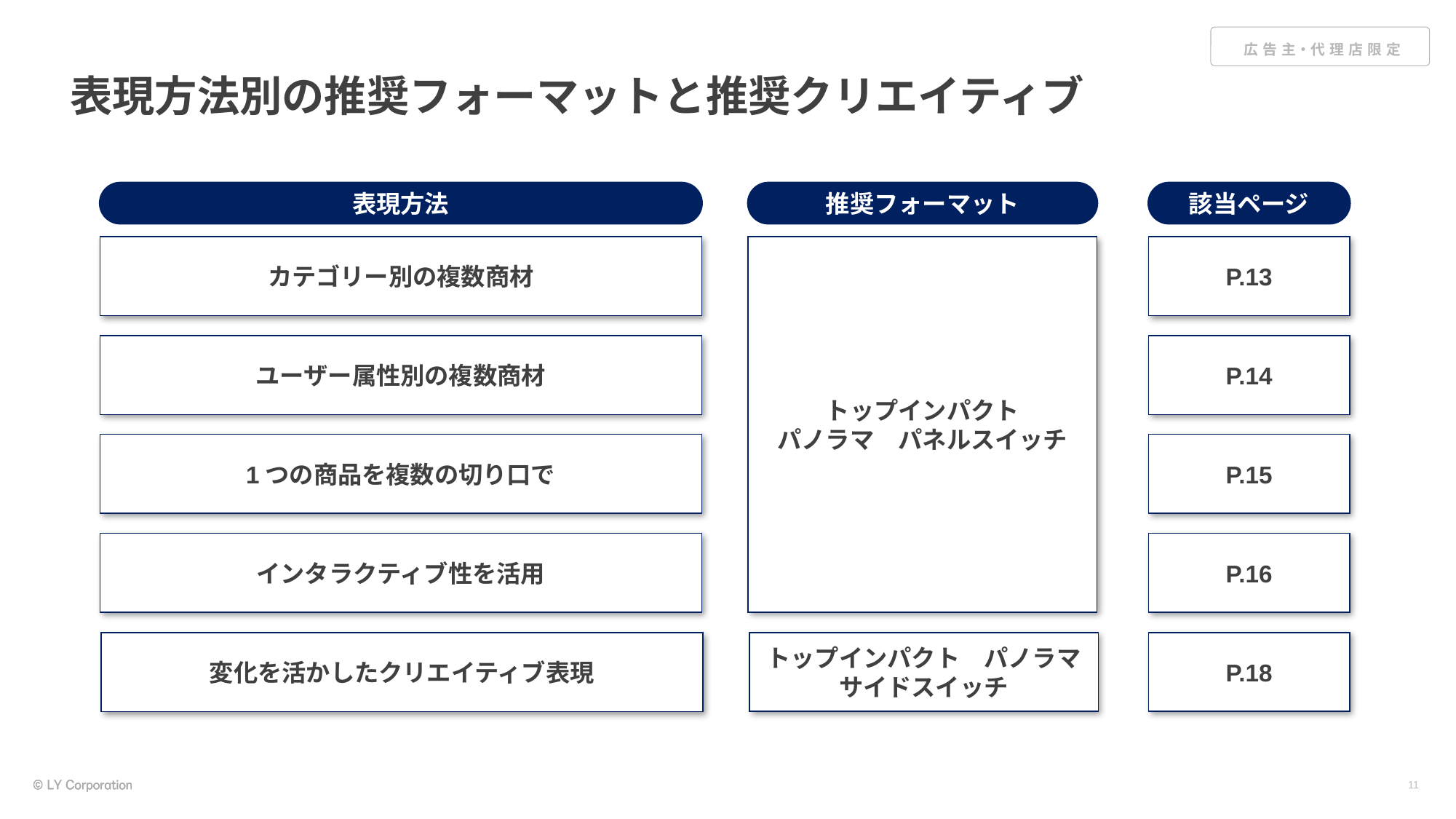

# 表現方法別の推奨フォーマットと推奨クリエイティブ
表現方法
推奨フォーマット
該当ページ
カテゴリー別の複数商材
トップインパクト
パノラマ　パネルスイッチ
P.13
ユーザー属性別の複数商材
P.14
1つの商品を複数の切り口で
P.15
インタラクティブ性を活用
P.16
トップインパクト　パノラマ
サイドスイッチ
P.18
変化を活かしたクリエイティブ表現